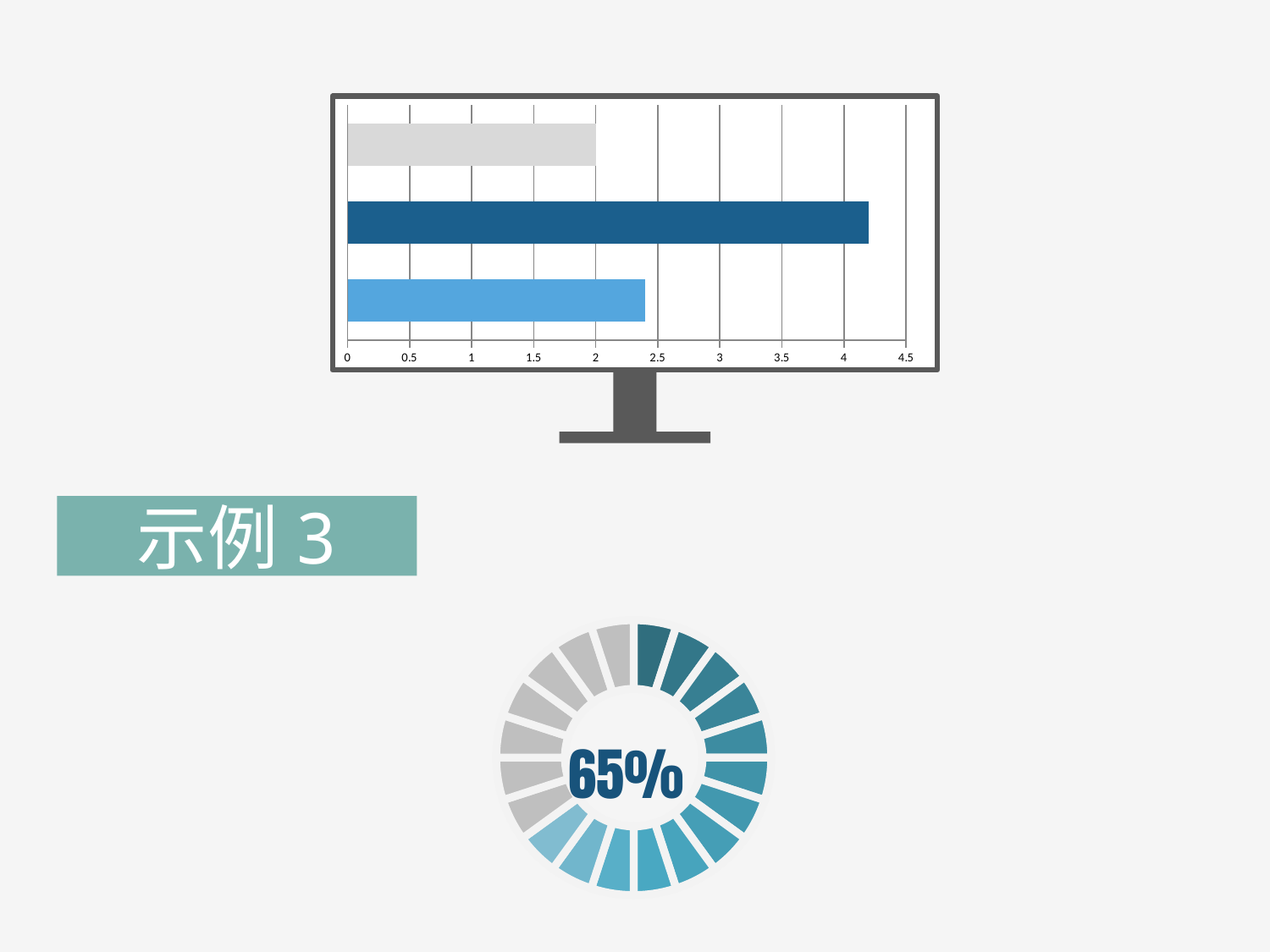

### Chart

| Category | 系列 1 | 系列 2 | 系列 3 |
|---|---|---|---|
| 类别 1 | 2.4 | 4.2 | 2.0 |
示例3

### Chart

| Category | 交易额 |
|---|---|
|  | 1.0 |
|  | 1.0 |
|  | 1.0 |
|  | 1.0 |
|  | 1.0 |
|  | 1.0 |
|  | 1.0 |
|  | 1.0 |
|  | 1.0 |
|  | 1.0 |
|  | 1.0 |
|  | 1.0 |
|  | 1.0 |
|  | 1.0 |
|  | 1.0 |
|  | 1.0 |
|  | 1.0 |
|  | 1.0 |
|  | 1.0 |
|  | 1.0 |
65%